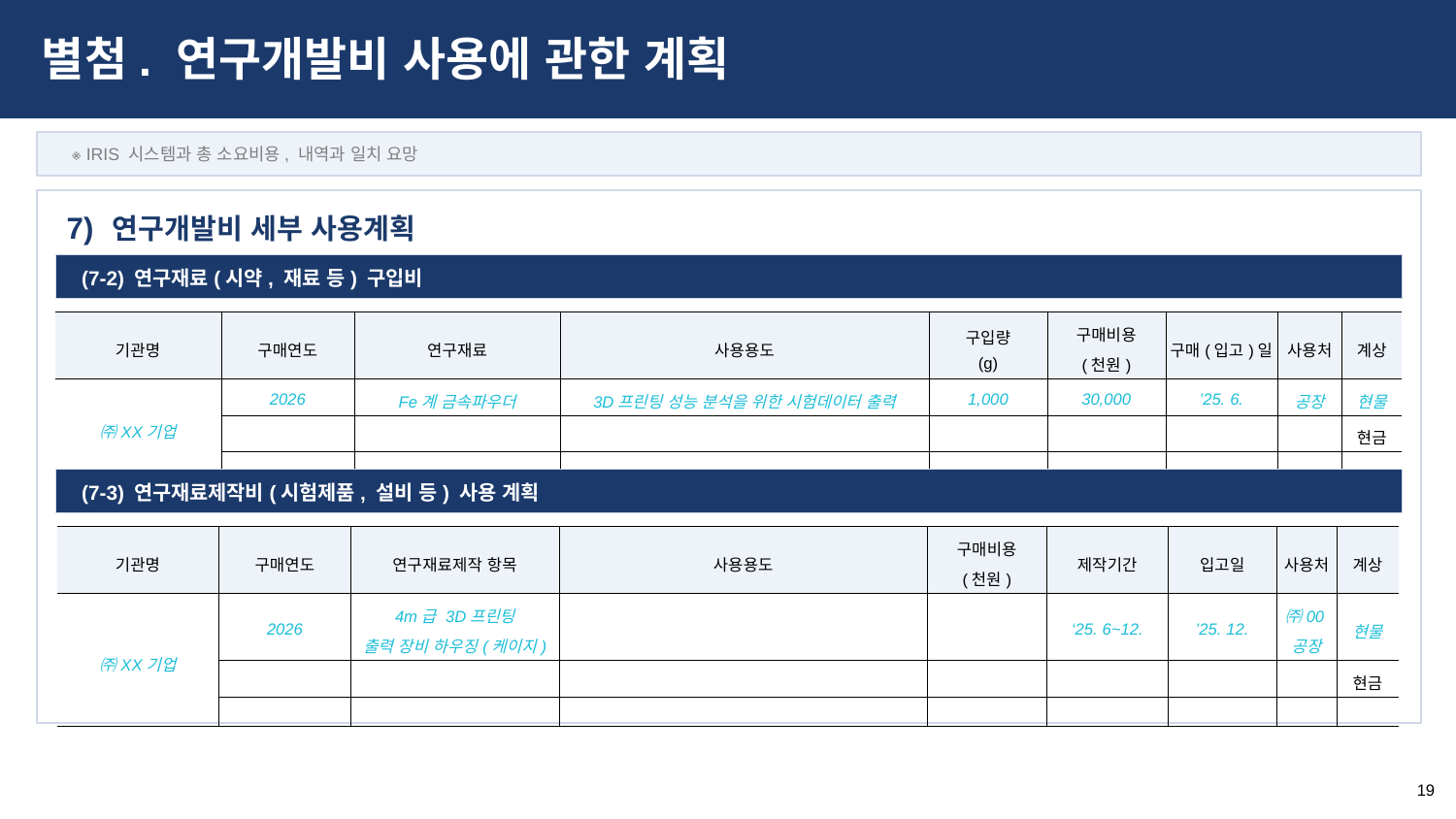

별첨. 연구개발비 사용에 관한 계획

※ IRIS 시스템과 총 소요비용, 내역과 일치 요망

연구개발비 세부 사용계획
7)
| (7-2) 연구재료(시약, 재료 등) 구입비 |
| --- |
| 기관명 | 구매연도 | 연구재료 | 사용용도 | 구입량 (g) | 구매비용 (천원) | 구매(입고)일 | 사용처 | 계상 |
| --- | --- | --- | --- | --- | --- | --- | --- | --- |
| ㈜XX기업 | 2026 | Fe계 금속파우더 | 3D프린팅 성능 분석을 위한 시험데이터 출력 | 1,000 | 30,000 | ’25. 6. | 공장 | 현물 |
|  |  |  |  |  |  |  |  | 현금 |
|  |  |  |  |  |  |  |  |  |
| (7-3) 연구재료제작비(시험제품, 설비 등) 사용 계획 |
| --- |
| 기관명 | 구매연도 | 연구재료제작 항목 | 사용용도 | 구매비용 (천원) | 제작기간 | 입고일 | 사용처 | 계상 |
| --- | --- | --- | --- | --- | --- | --- | --- | --- |
| ㈜XX기업 | 2026 | 4m급 3D프린팅 출력 장비 하우징(케이지) |  |  | ‘25. 6~12. | ’25. 12. | ㈜00공장 | 현물 |
|  |  |  |  |  |  |  |  | 현금 |
|  |  |  |  |  |  |  |  |  |
19